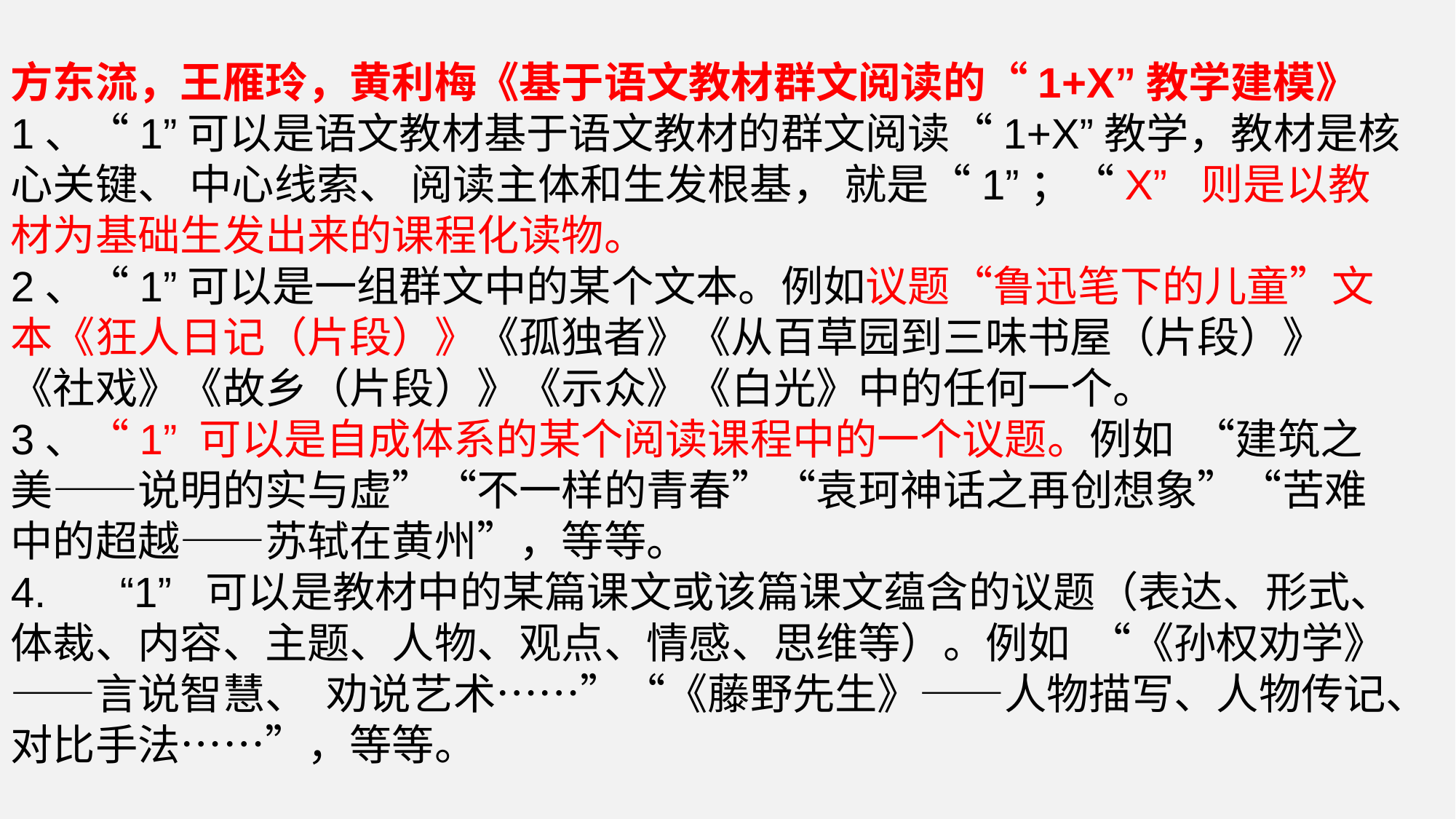

方东流，王雁玲，黄利梅《基于语文教材群文阅读的“1+X”教学建模》
1、“1”可以是语文教材基于语文教材的群文阅读“1+X”教学，教材是核心关键、 中心线索、 阅读主体和生发根基， 就是“1”；“X”  则是以教材为基础生发出来的课程化读物。
2、“1”可以是一组群文中的某个文本。例如议题“鲁迅笔下的儿童”文本《狂人日记（片段）》《孤独者》《从百草园到三味书屋（片段）》《社戏》《故乡（片段）》《示众》《白光》中的任何一个。
3、“1” 可以是自成体系的某个阅读课程中的一个议题。例如  “建筑之美——说明的实与虚”“不一样的青春”“袁珂神话之再创想象”“苦难中的超越——苏轼在黄州”，等等。
4.	“1”  可以是教材中的某篇课文或该篇课文蕴含的议题（表达、形式、体裁、内容、主题、人物、观点、情感、思维等）。例如  “《孙权劝学》——言说智慧、  劝说艺术……”“《藤野先生》——人物描写、人物传记、对比手法……”，等等。